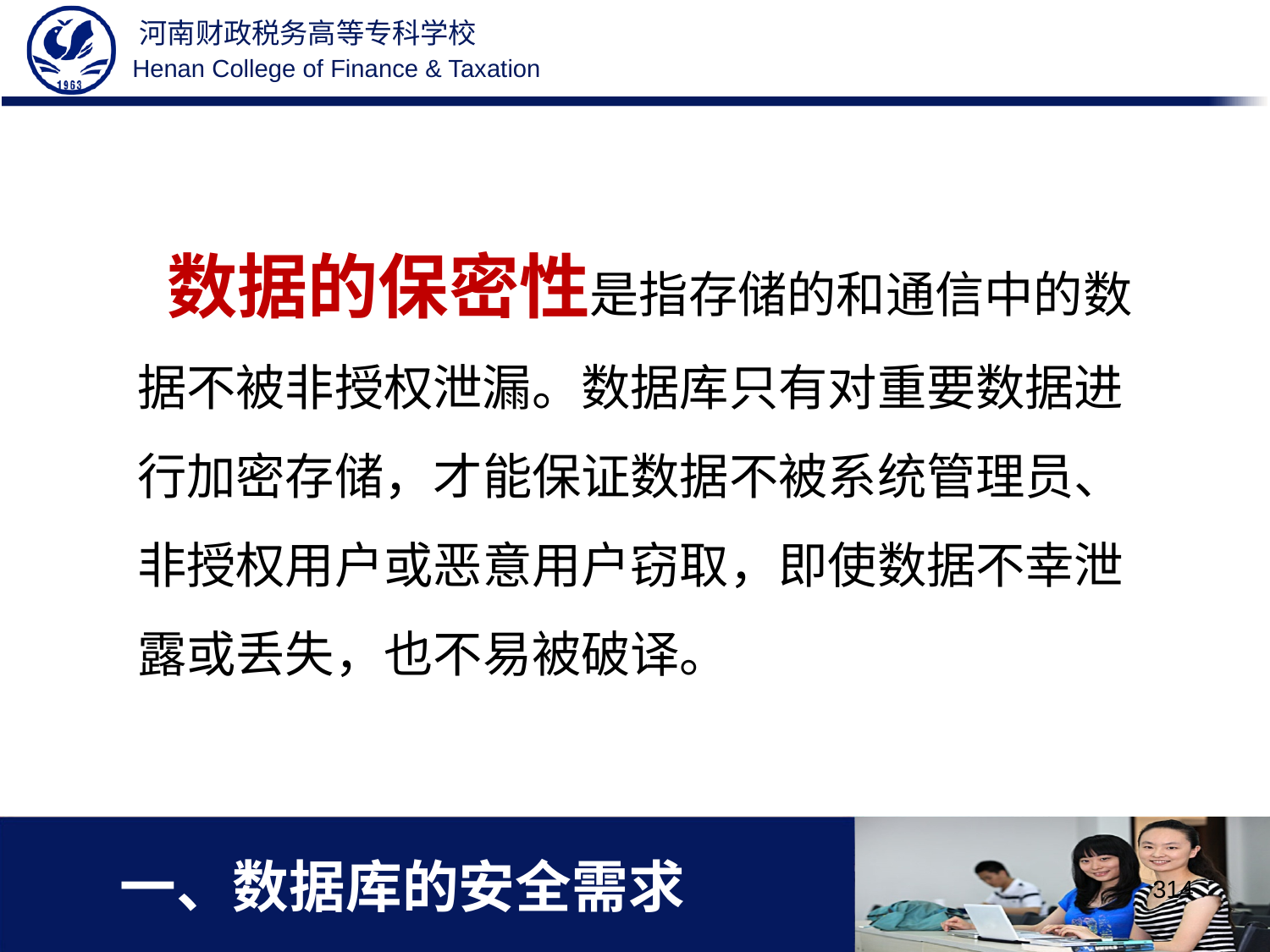

数据的保密性是指存储的和通信中的数据不被非授权泄漏。数据库只有对重要数据进行加密存储，才能保证数据不被系统管理员、非授权用户或恶意用户窃取，即使数据不幸泄露或丢失，也不易被破译。
# 一、数据库的安全需求
314